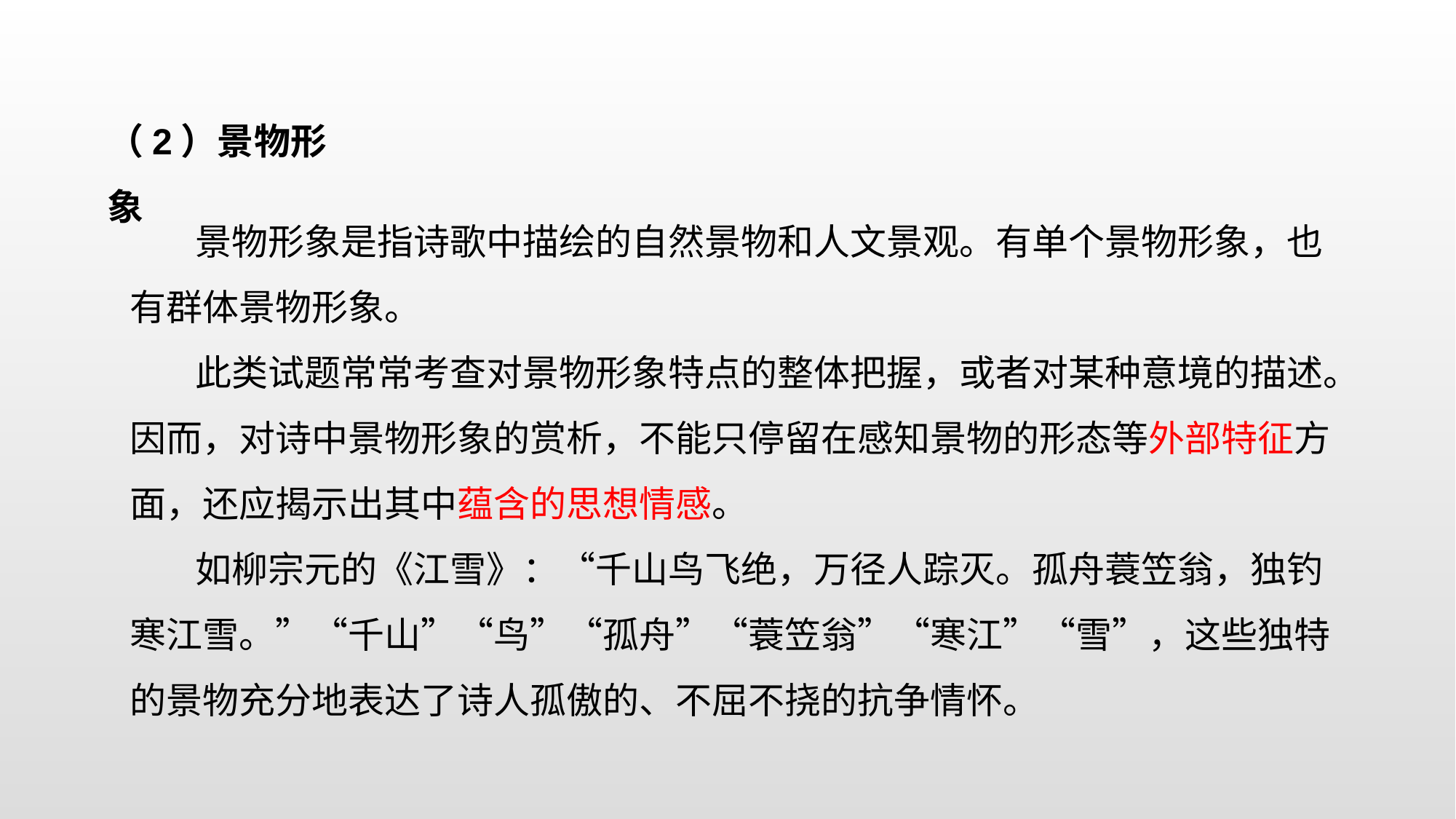

（2）景物形象
       景物形象是指诗歌中描绘的自然景物和人文景观。有单个景物形象，也有群体景物形象。
       此类试题常常考查对景物形象特点的整体把握，或者对某种意境的描述。因而，对诗中景物形象的赏析，不能只停留在感知景物的形态等外部特征方面，还应揭示出其中蕴含的思想情感。
       如柳宗元的《江雪》：“千山鸟飞绝，万径人踪灭。孤舟蓑笠翁，独钓寒江雪。”“千山”“鸟”“孤舟”“蓑笠翁”“寒江”“雪”，这些独特的景物充分地表达了诗人孤傲的、不屈不挠的抗争情怀。